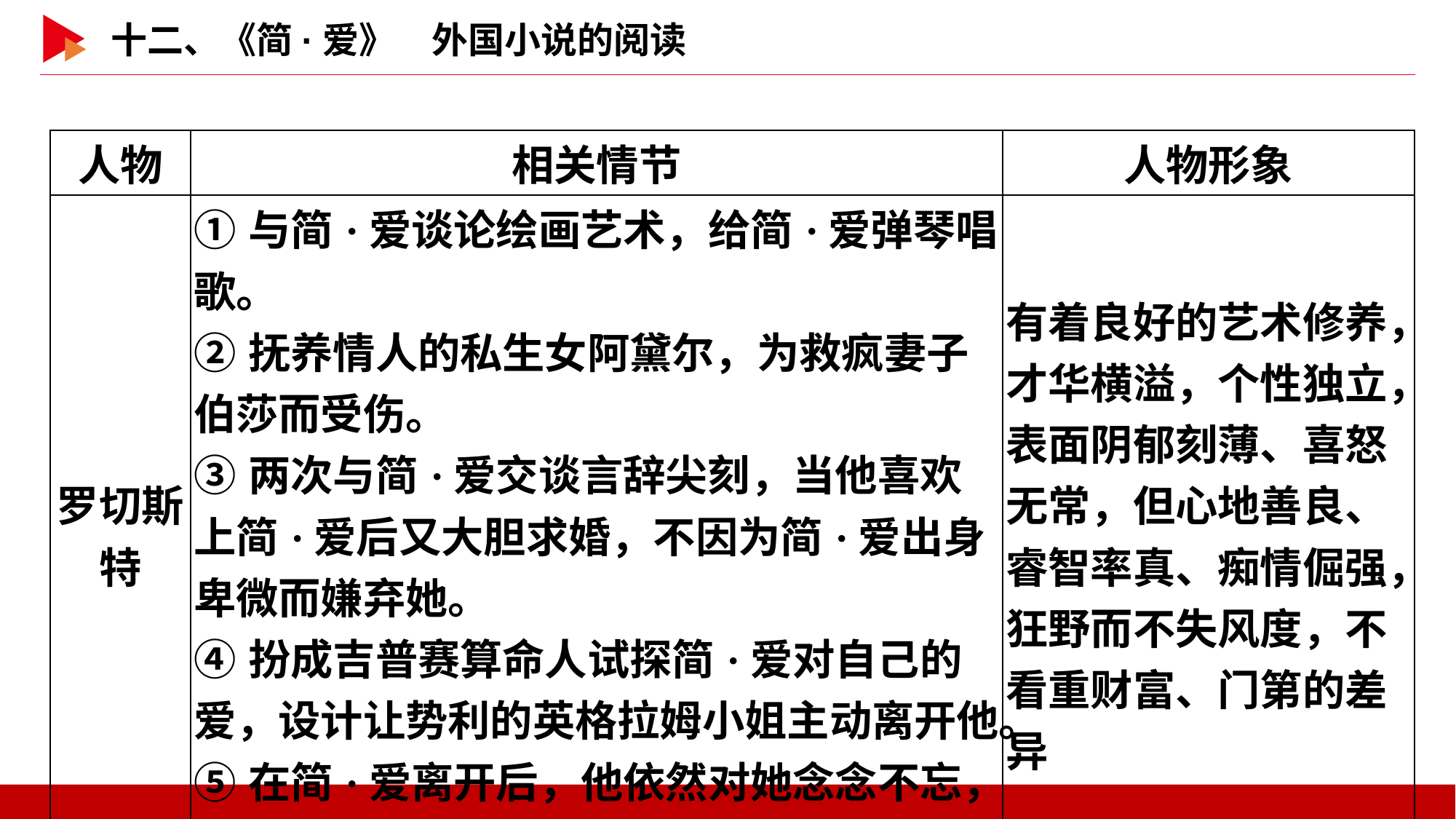

| 人物 | 相关情节 | 人物形象 |
| --- | --- | --- |
| 罗切斯特 | ①与简·爱谈论绘画艺术，给简·爱弹琴唱歌。 ②抚养情人的私生女阿黛尔，为救疯妻子伯莎而受伤。 ③两次与简·爱交谈言辞尖刻，当他喜欢上简·爱后又大胆求婚，不因为简·爱出身卑微而嫌弃她。 ④扮成吉普赛算命人试探简·爱对自己的爱，设计让势利的英格拉姆小姐主动离开他。 ⑤在简·爱离开后，他依然对她念念不忘，等候她归来。 | 有着良好的艺术修养，才华横溢，个性独立，表面阴郁刻薄、喜怒无常，但心地善良、睿智率真、痴情倔强，狂野而不失风度，不看重财富、门第的差异 |